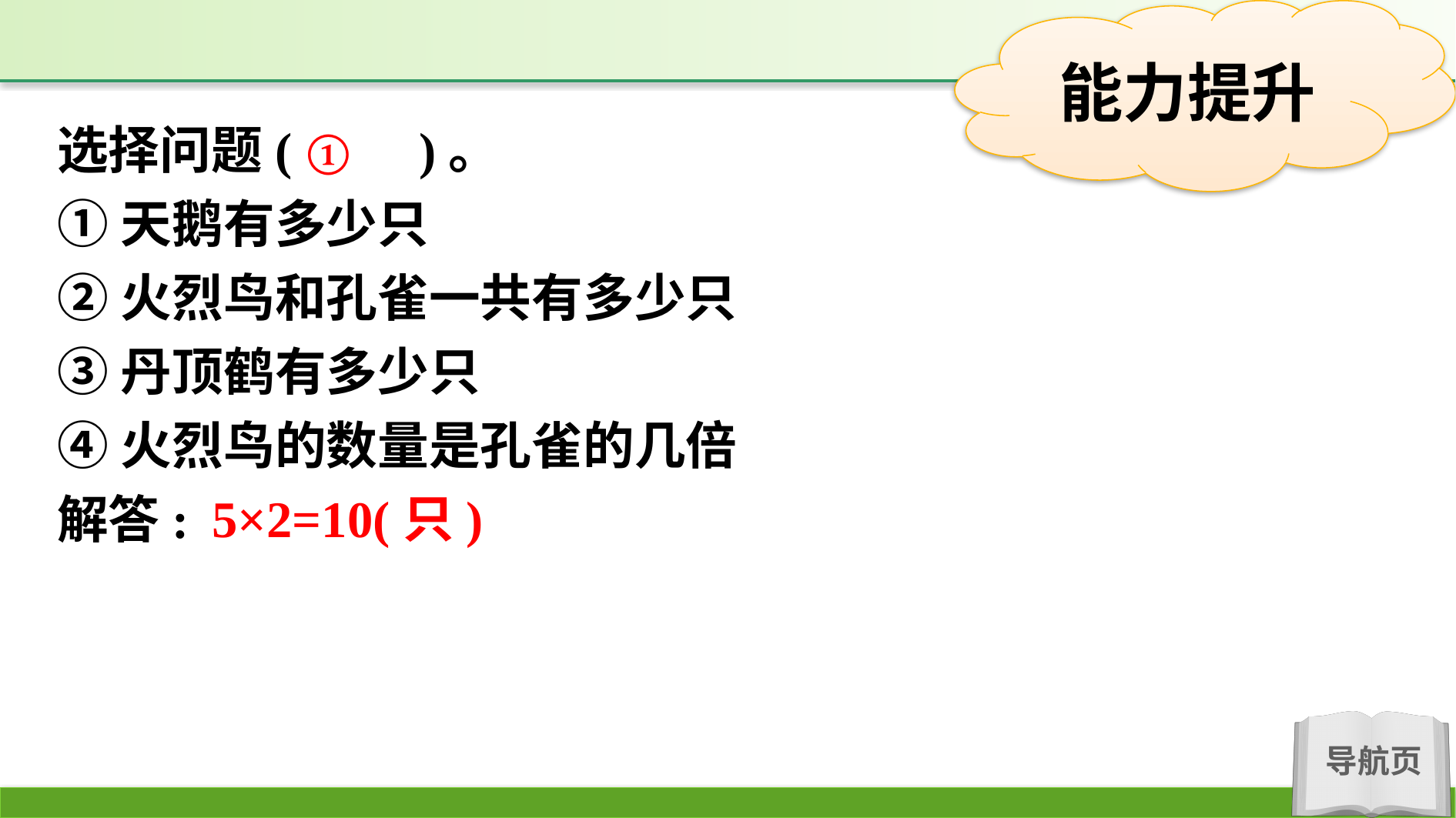

选择问题(　　)。
①天鹅有多少只
②火烈鸟和孔雀一共有多少只
③丹顶鹤有多少只
④火烈鸟的数量是孔雀的几倍
解答:
①
5×2=10(只)